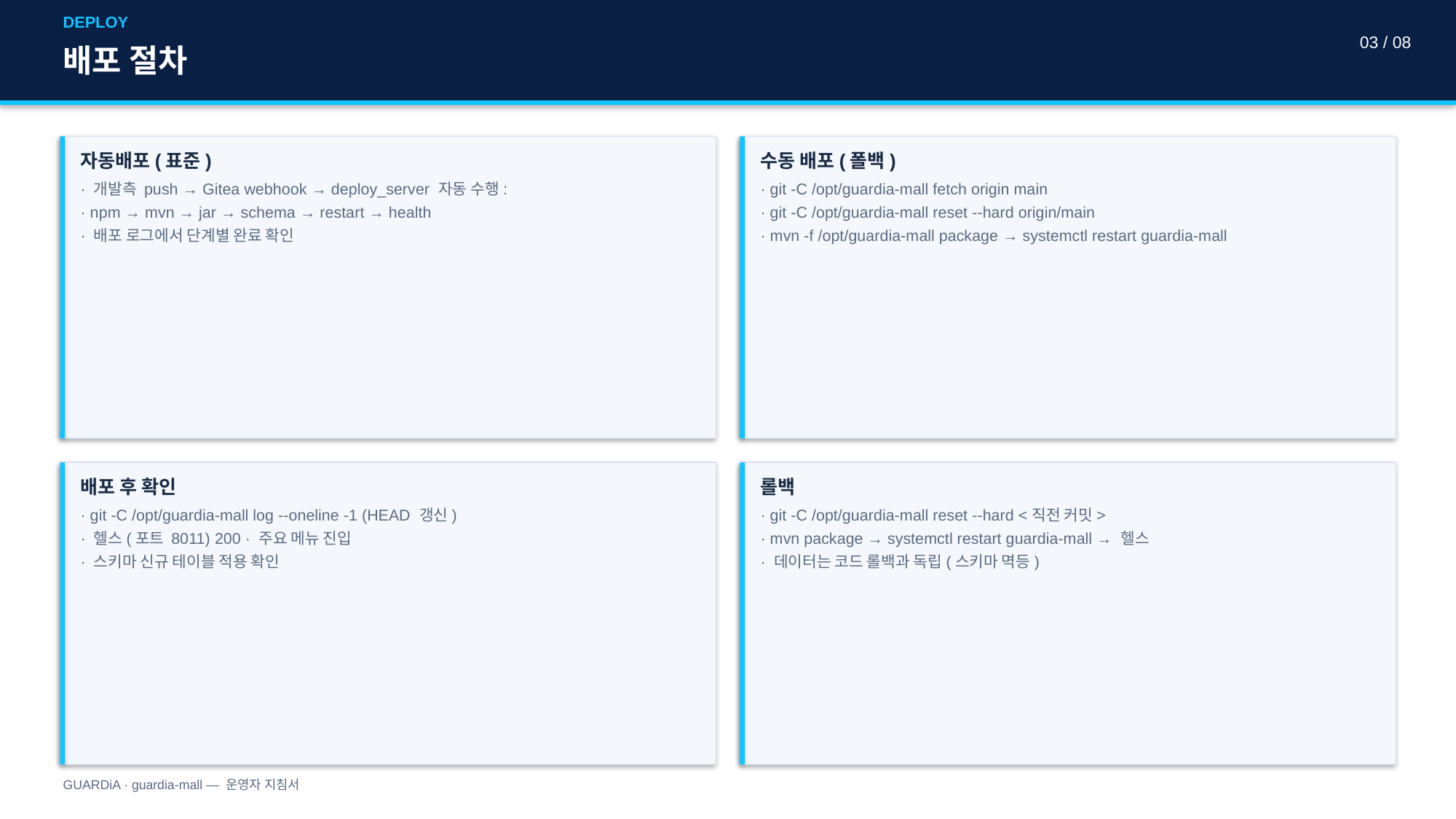

DEPLOY
03 / 08
배포 절차

자동배포(표준)
· 개발측 push → Gitea webhook → deploy_server 자동 수행:
· npm → mvn → jar → schema → restart → health
· 배포 로그에서 단계별 완료 확인
수동 배포(폴백)
· git -C /opt/guardia-mall fetch origin main
· git -C /opt/guardia-mall reset --hard origin/main
· mvn -f /opt/guardia-mall package → systemctl restart guardia-mall

배포 후 확인
· git -C /opt/guardia-mall log --oneline -1 (HEAD 갱신)
· 헬스(포트 8011) 200 · 주요 메뉴 진입
· 스키마 신규 테이블 적용 확인
롤백
· git -C /opt/guardia-mall reset --hard <직전 커밋>
· mvn package → systemctl restart guardia-mall → 헬스
· 데이터는 코드 롤백과 독립(스키마 멱등)
GUARDiA · guardia-mall — 운영자 지침서